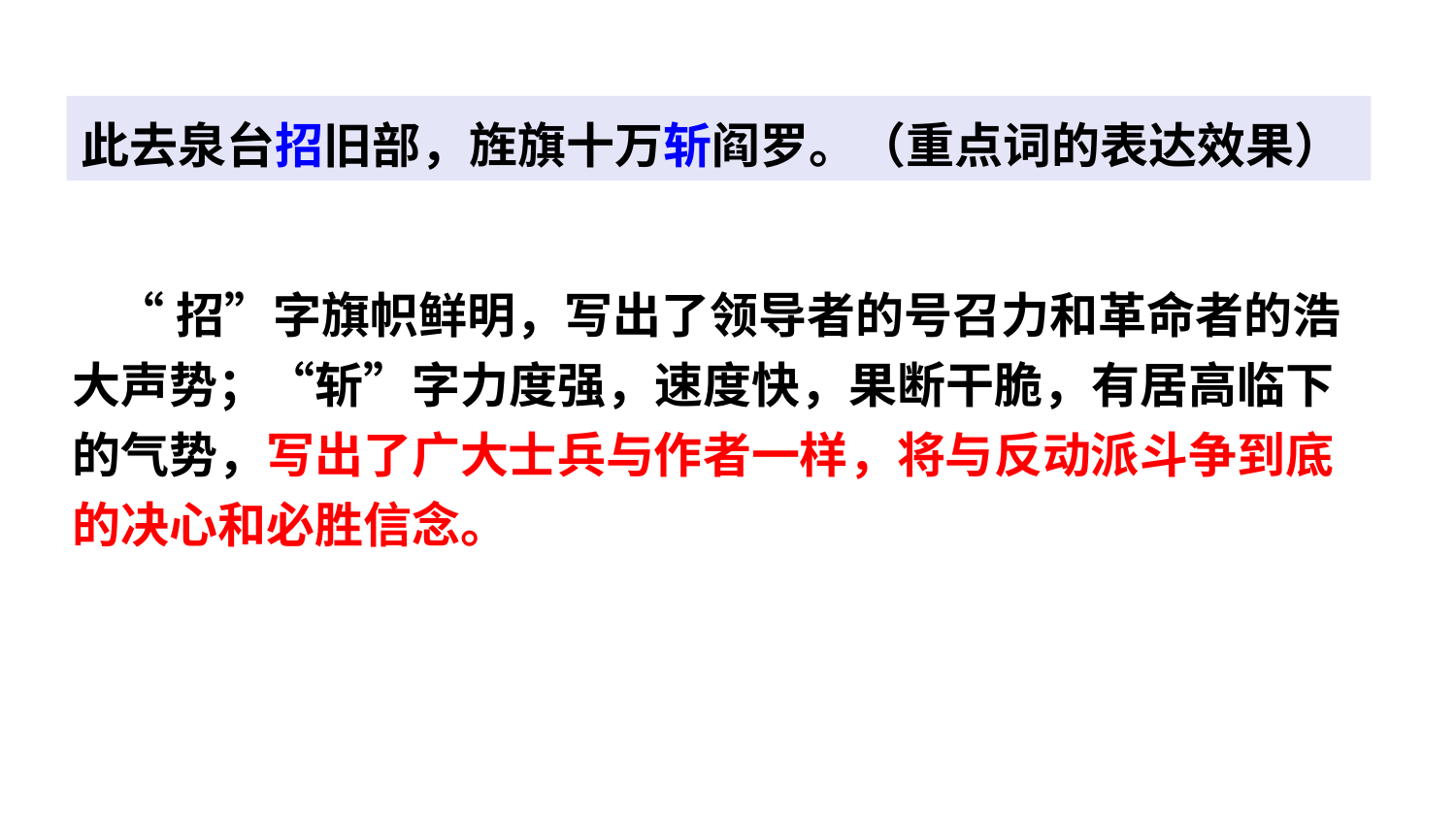

此去泉台招旧部，旌旗十万斩阎罗。（重点词的表达效果）
    “招”字旗帜鲜明，写出了领导者的号召力和革命者的浩大声势；“斩”字力度强，速度快，果断干脆，有居高临下的气势，写出了广大士兵与作者一样，将与反动派斗争到底的决心和必胜信念。